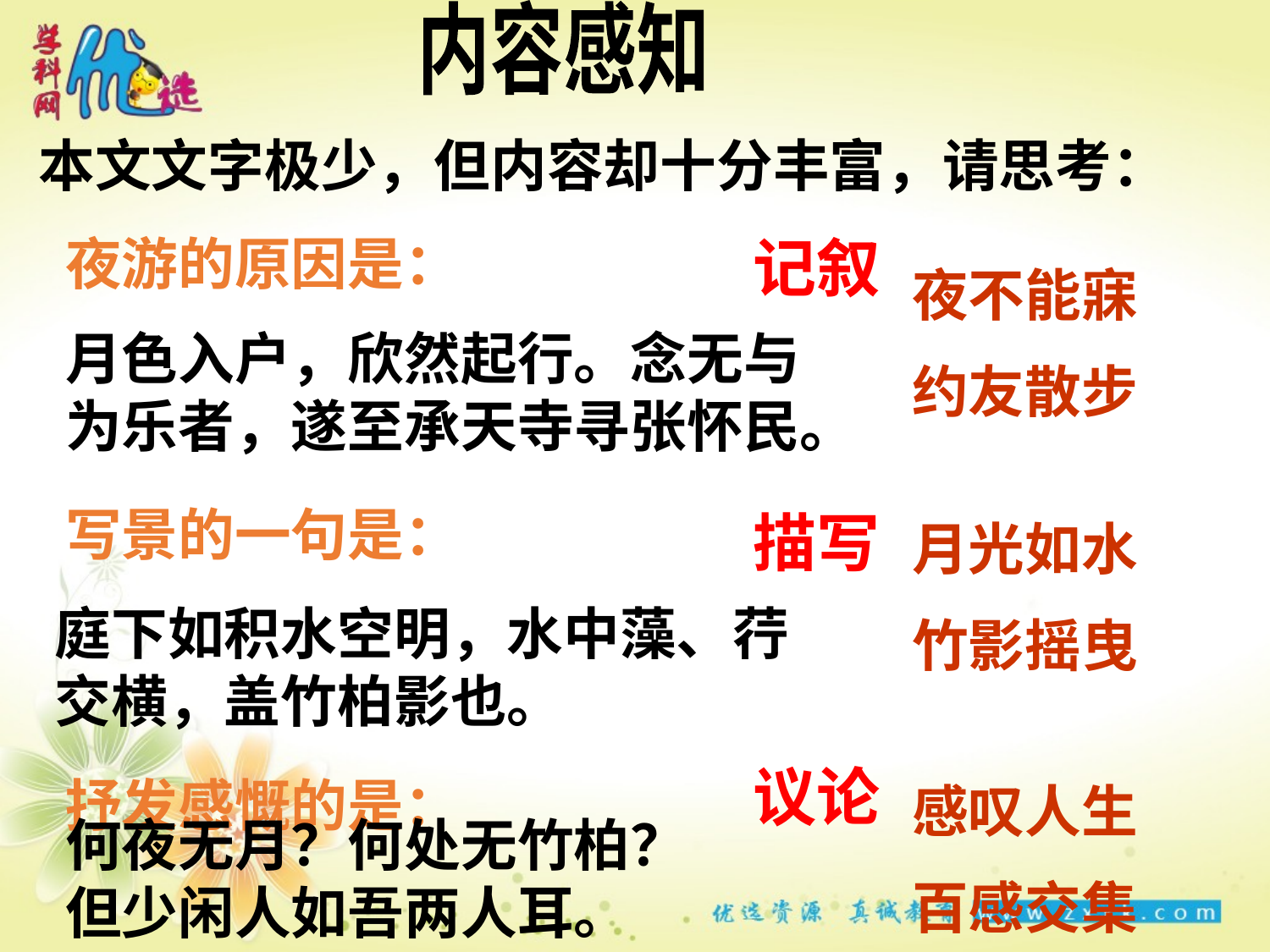

内容感知
本文文字极少，但内容却十分丰富，请思考：
夜游的原因是：

写景的一句是：

抒发感慨的是：
记叙
夜不能寐
约友散步
月色入户，欣然起行。念无与为乐者，遂至承天寺寻张怀民。
描写
月光如水
竹影摇曳
庭下如积水空明，水中藻、荇交横，盖竹柏影也。
议论
感叹人生
百感交集
何夜无月？何处无竹柏？但少闲人如吾两人耳。